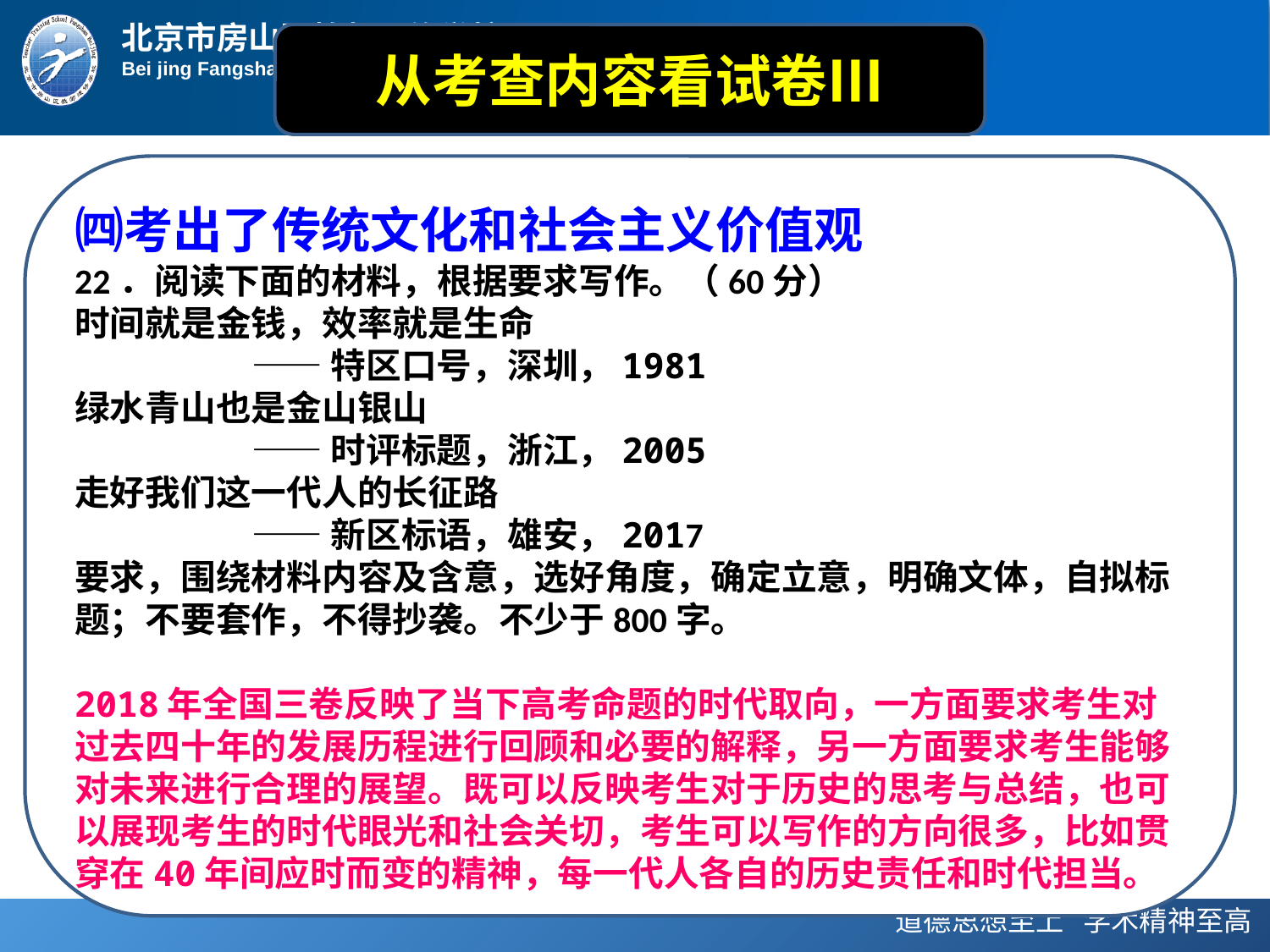

从考查内容看试卷Ⅲ
㈣考出了传统文化和社会主义价值观
22．阅读下面的材料，根据要求写作。（60分）
时间就是金钱，效率就是生命
                      ——特区口号，深圳，1981
绿水青山也是金山银山
                      ——时评标题，浙江，2005
走好我们这一代人的长征路
                      ——新区标语，雄安，2017
要求，围绕材料内容及含意，选好角度，确定立意，明确文体，自拟标题；不要套作，不得抄袭。不少于800字。

2018年全国三卷反映了当下高考命题的时代取向，一方面要求考生对过去四十年的发展历程进行回顾和必要的解释，另一方面要求考生能够对未来进行合理的展望。既可以反映考生对于历史的思考与总结，也可以展现考生的时代眼光和社会关切，考生可以写作的方向很多，比如贯穿在40年间应时而变的精神，每一代人各自的历史责任和时代担当。